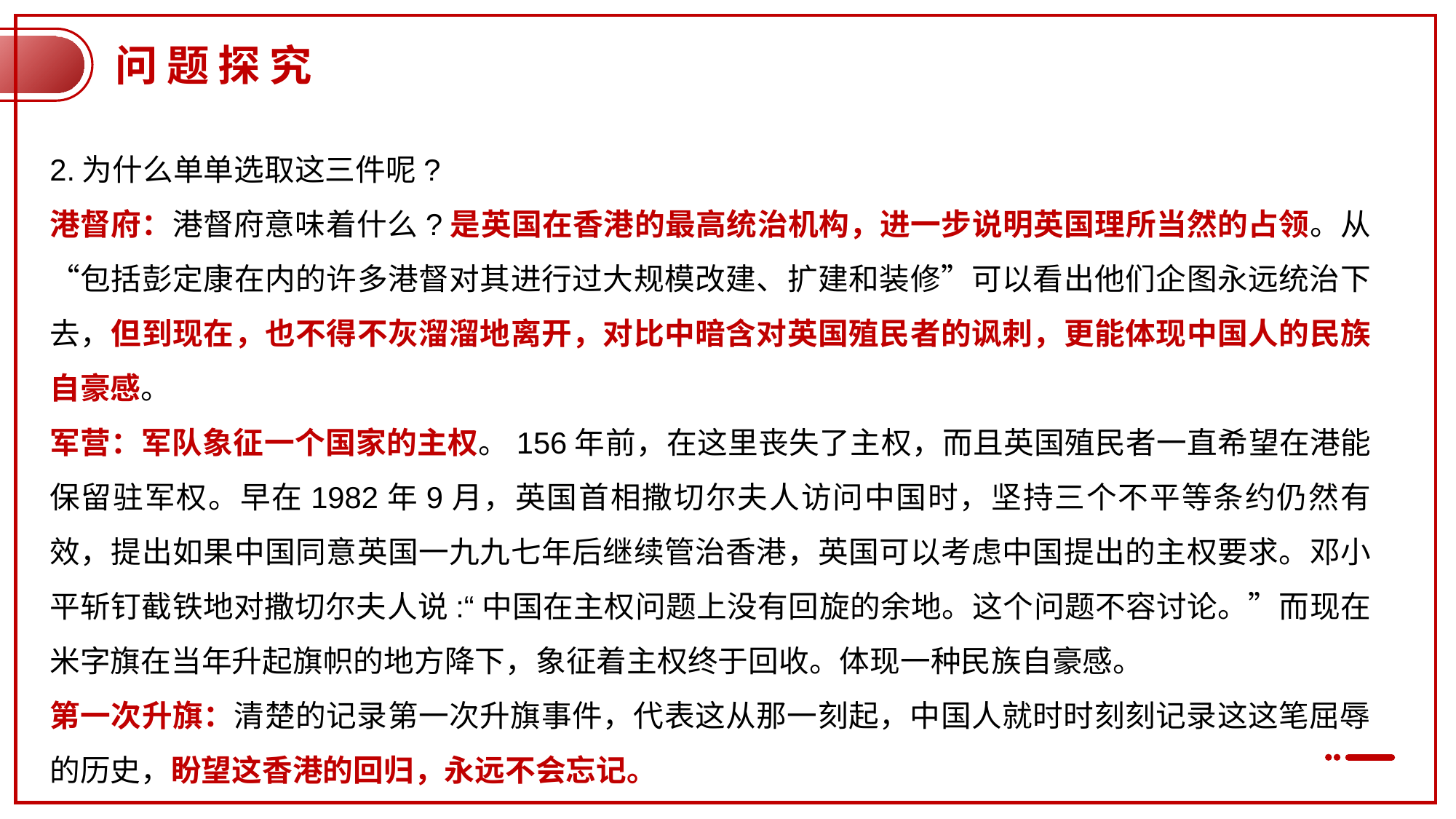

问题探究

2.为什么单单选取这三件呢?
港督府：港督府意味着什么?是英国在香港的最高统治机构，进一步说明英国理所当然的占领。从“包括彭定康在内的许多港督对其进行过大规模改建、扩建和装修”可以看出他们企图永远统治下去，但到现在，也不得不灰溜溜地离开，对比中暗含对英国殖民者的讽刺，更能体现中国人的民族自豪感。
军营：军队象征一个国家的主权。156年前，在这里丧失了主权，而且英国殖民者一直希望在港能保留驻军权。早在1982年9月，英国首相撒切尔夫人访问中国时，坚持三个不平等条约仍然有效，提出如果中国同意英国一九九七年后继续管治香港，英国可以考虑中国提出的主权要求。邓小平斩钉截铁地对撒切尔夫人说:“中国在主权问题上没有回旋的余地。这个问题不容讨论。”而现在米字旗在当年升起旗帜的地方降下，象征着主权终于回收。体现一种民族自豪感。
第一次升旗：清楚的记录第一次升旗事件，代表这从那一刻起，中国人就时时刻刻记录这这笔屈辱的历史，盼望这香港的回归，永远不会忘记。
简介
鼠标点击这里，输入您的文本文字，更改文字的颜色或者大小属性。